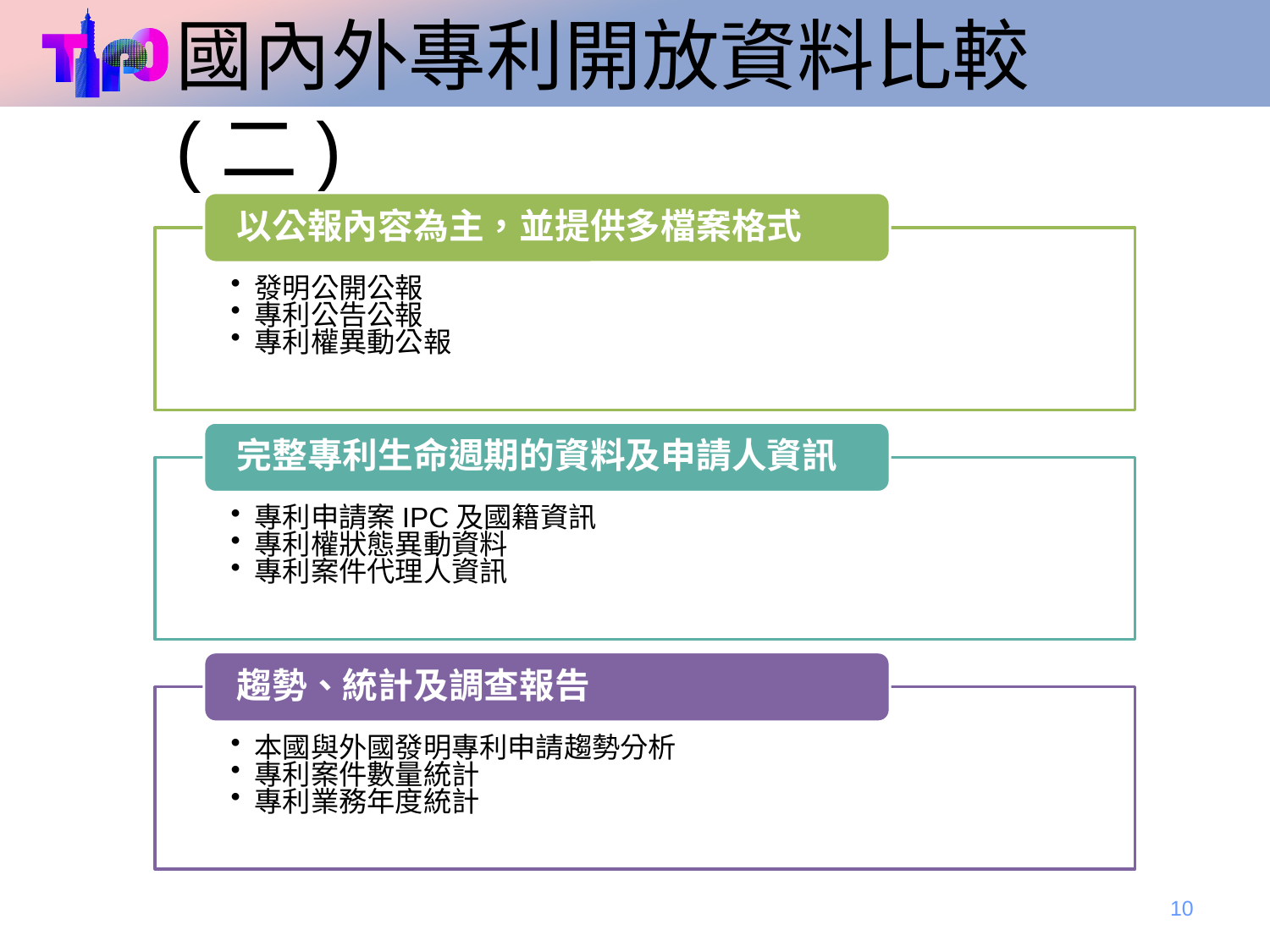

# 國內外專利開放資料比較(二)
發明公開公報
專利公告公報
專利權異動公報
以公報內容為主，並提供多檔案格式
專利申請案IPC及國籍資訊
專利權狀態異動資料
專利案件代理人資訊
完整專利生命週期的資料及申請人資訊
本國與外國發明專利申請趨勢分析
專利案件數量統計
專利業務年度統計
趨勢、統計及調查報告
10